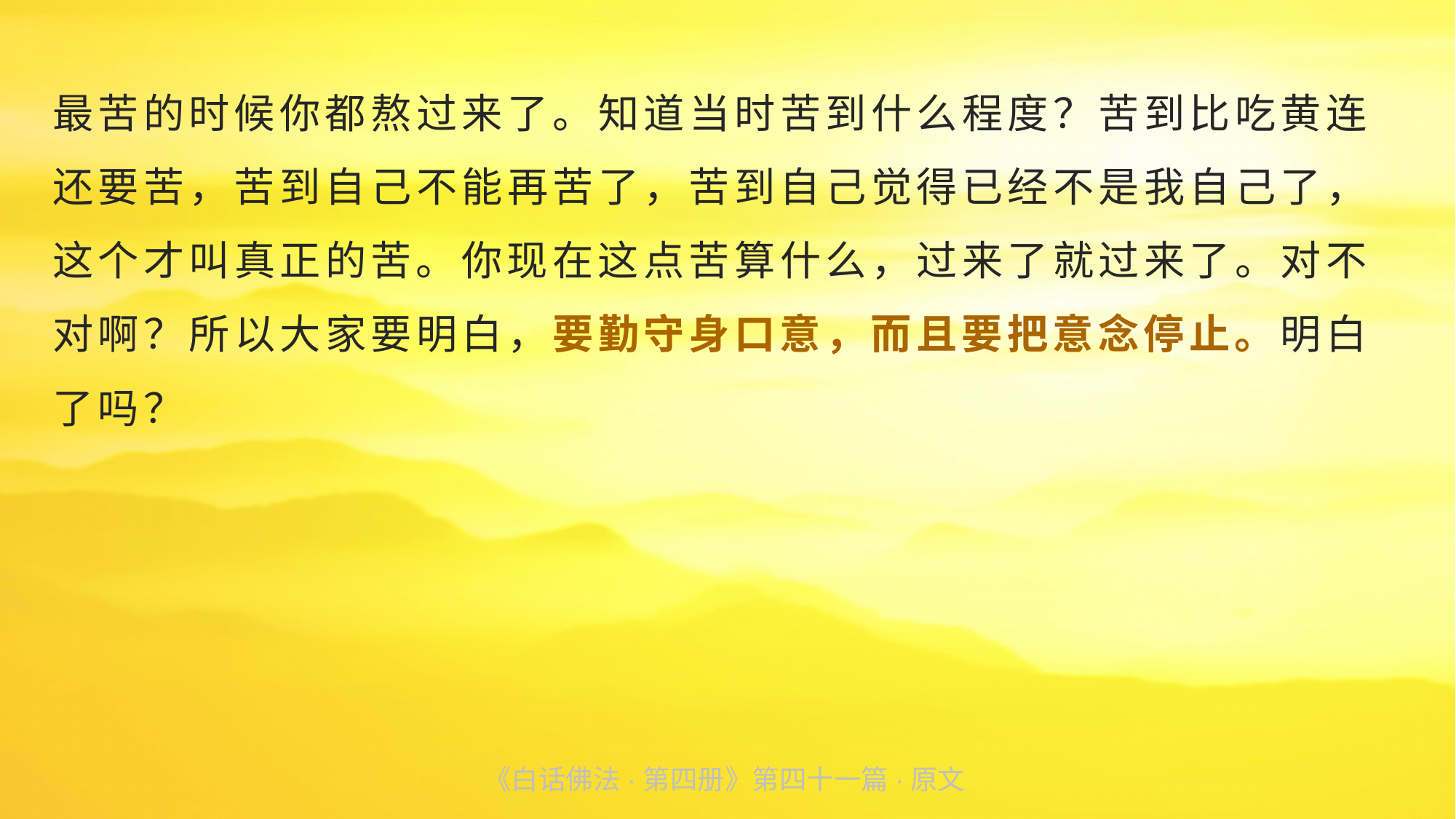

最苦的时候你都熬过来了。知道当时苦到什么程度？苦到比吃黄连还要苦，苦到自己不能再苦了，苦到自己觉得已经不是我自己了，这个才叫真正的苦。你现在这点苦算什么，过来了就过来了。对不对啊？所以大家要明白，要勤守身口意，而且要把意念停止。明白了吗？

《白话佛法·第四册》第四十一篇·原文